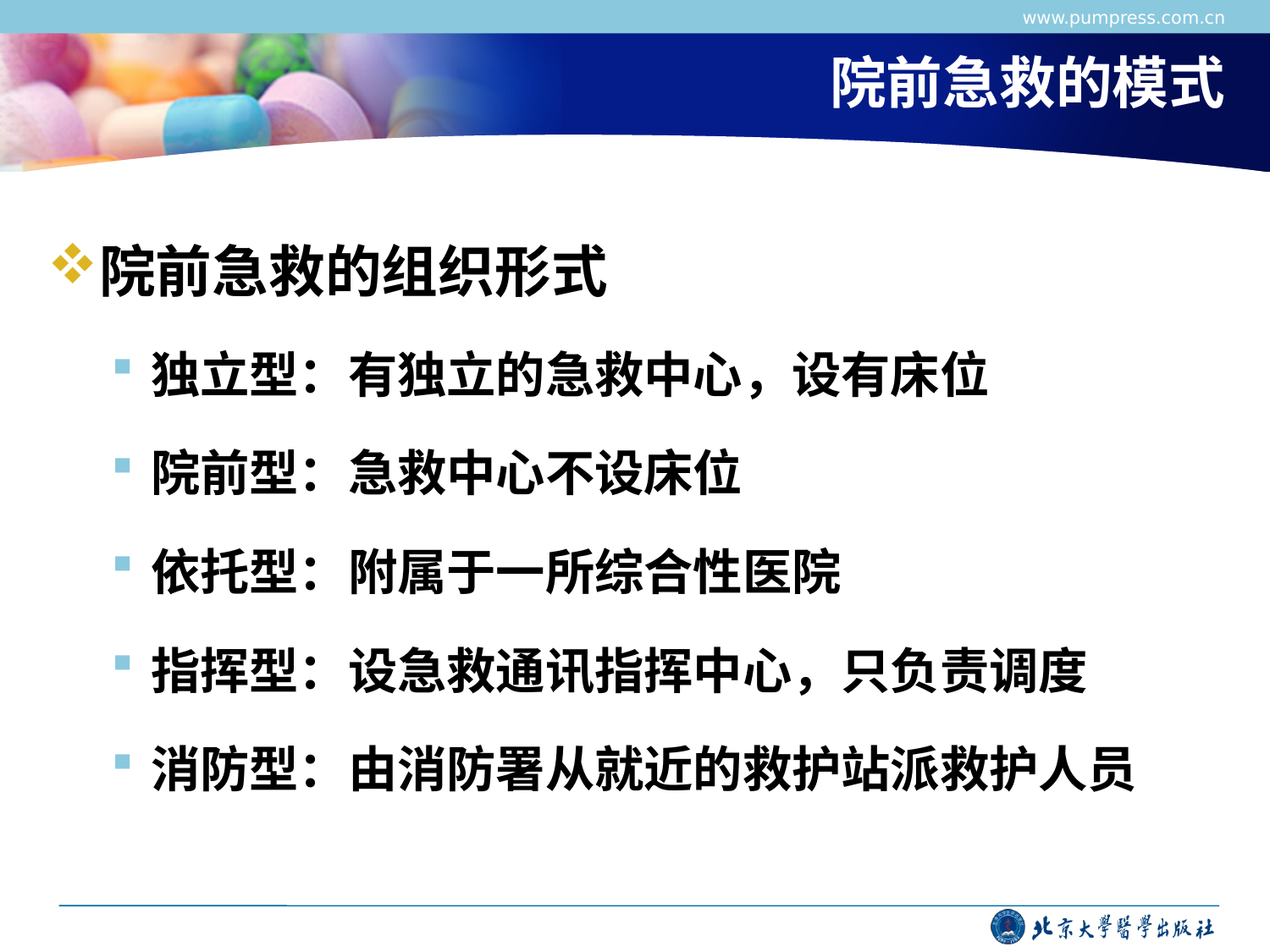

www.pumpress.com.cn
# 院前急救的模式
院前急救的组织形式
独立型：有独立的急救中心，设有床位
院前型：急救中心不设床位
依托型：附属于一所综合性医院
指挥型：设急救通讯指挥中心，只负责调度
消防型：由消防署从就近的救护站派救护人员